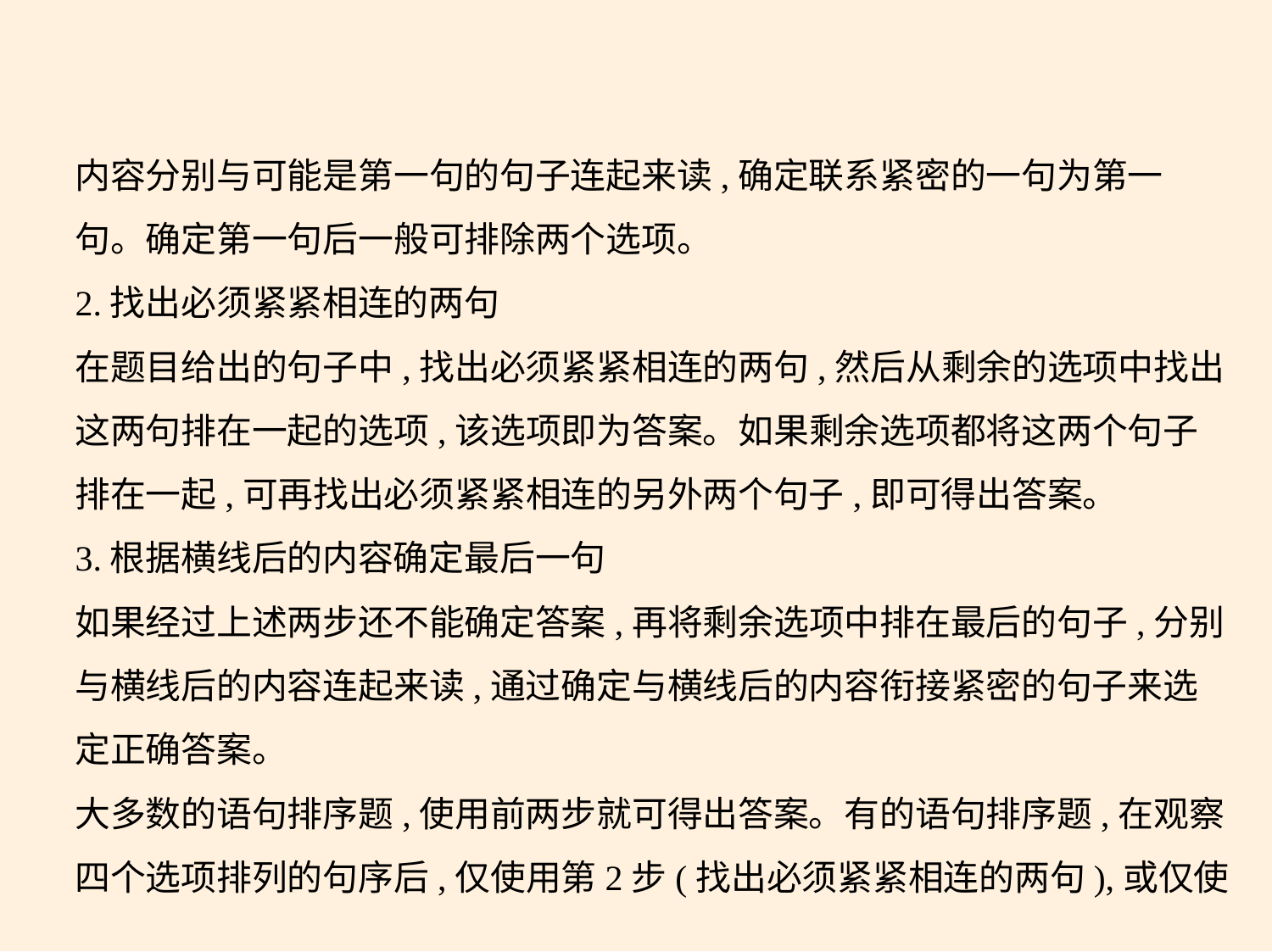

内容分别与可能是第一句的句子连起来读,确定联系紧密的一句为第一
句。确定第一句后一般可排除两个选项。
2.找出必须紧紧相连的两句
在题目给出的句子中,找出必须紧紧相连的两句,然后从剩余的选项中找出
这两句排在一起的选项,该选项即为答案。如果剩余选项都将这两个句子
排在一起,可再找出必须紧紧相连的另外两个句子,即可得出答案。
3.根据横线后的内容确定最后一句
如果经过上述两步还不能确定答案,再将剩余选项中排在最后的句子,分别
与横线后的内容连起来读,通过确定与横线后的内容衔接紧密的句子来选
定正确答案。
大多数的语句排序题,使用前两步就可得出答案。有的语句排序题,在观察
四个选项排列的句序后,仅使用第2步(找出必须紧紧相连的两句),或仅使